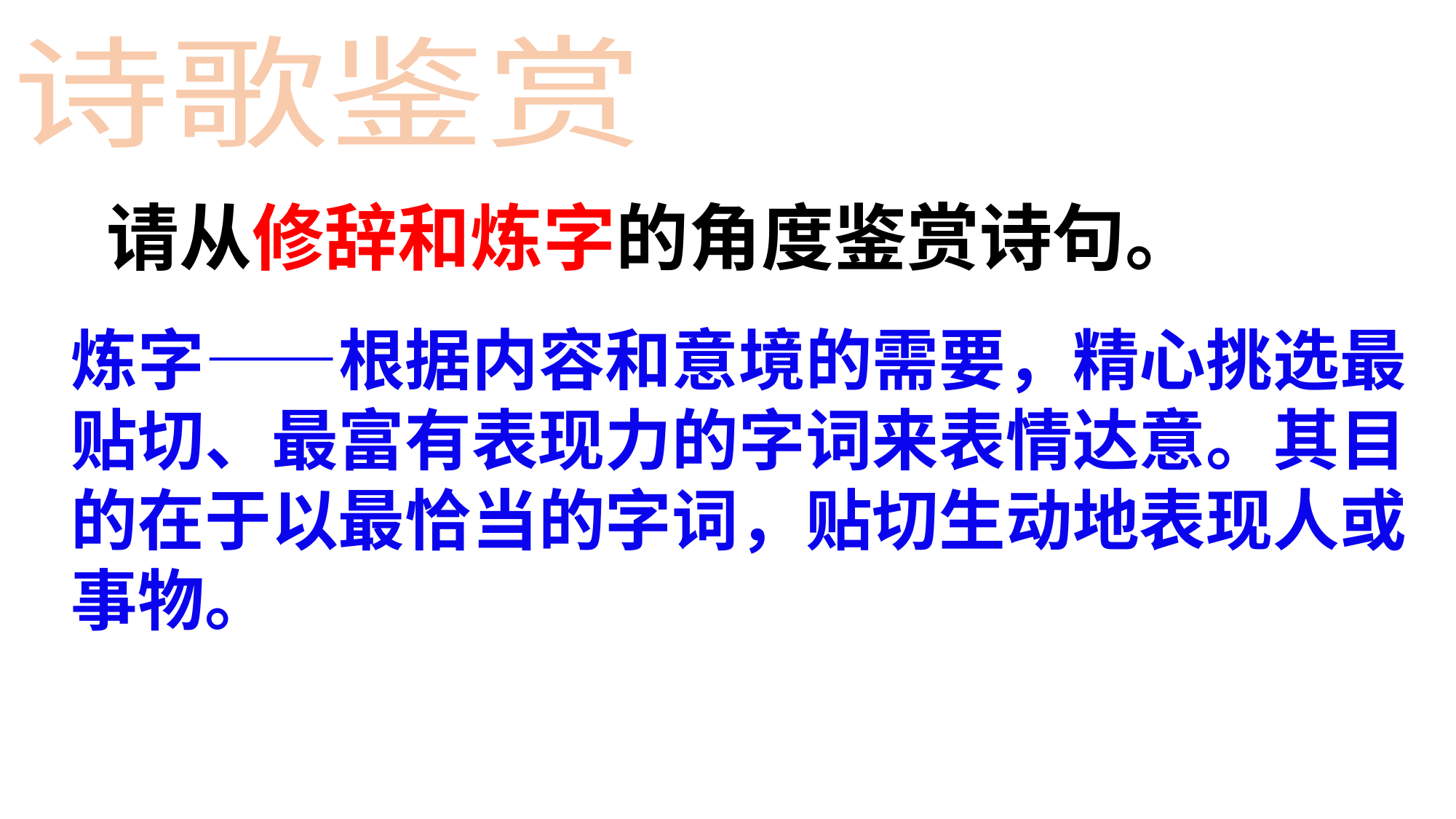

诗歌鉴赏
       请从修辞和炼字的角度鉴赏诗句。

炼字——根据内容和意境的需要，精心挑选最贴切、最富有表现力的字词来表情达意。其目的在于以最恰当的字词，贴切生动地表现人或事物。